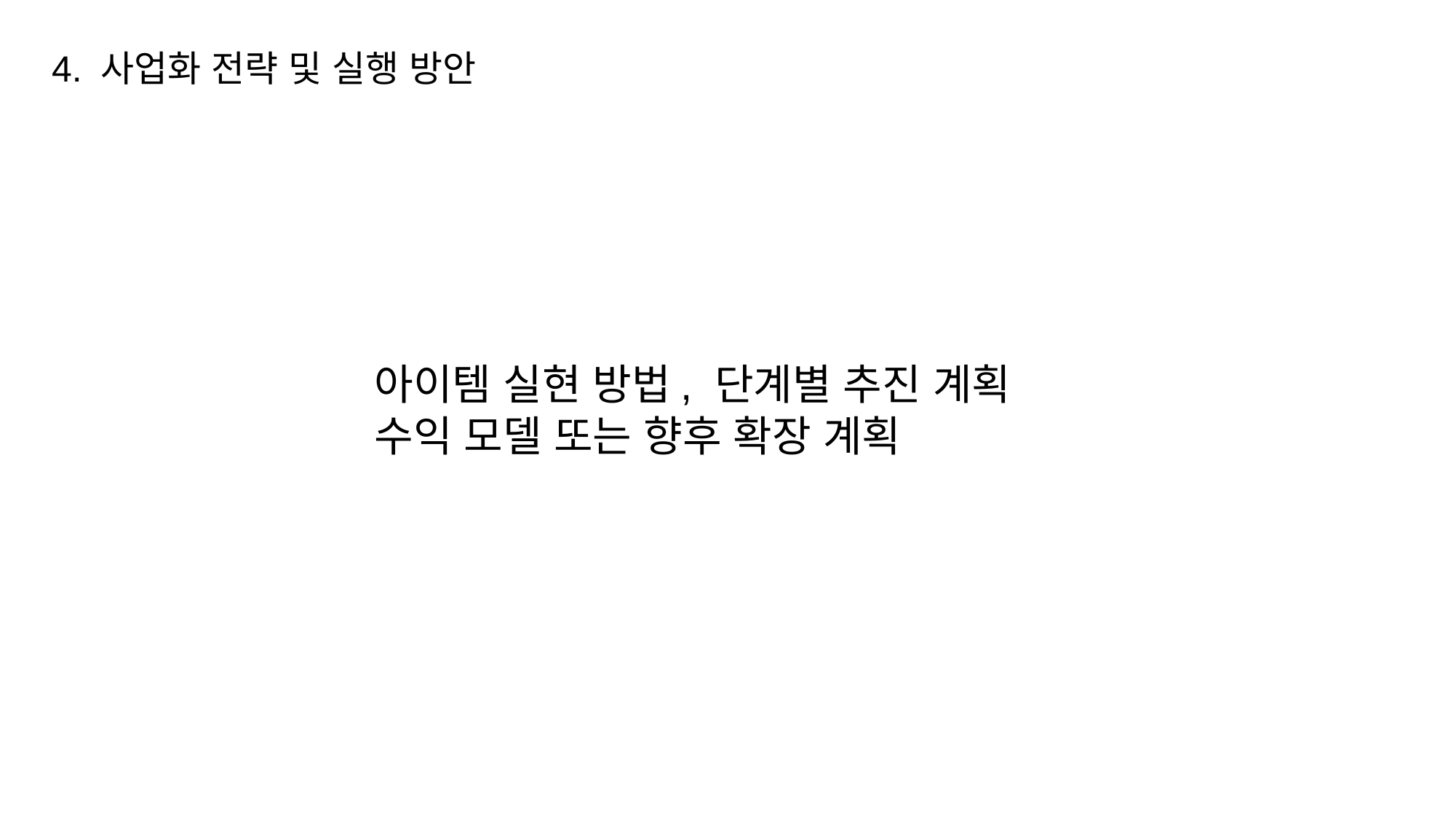

4. 사업화 전략 및 실행 방안
아이템 실현 방법, 단계별 추진 계획
수익 모델 또는 향후 확장 계획